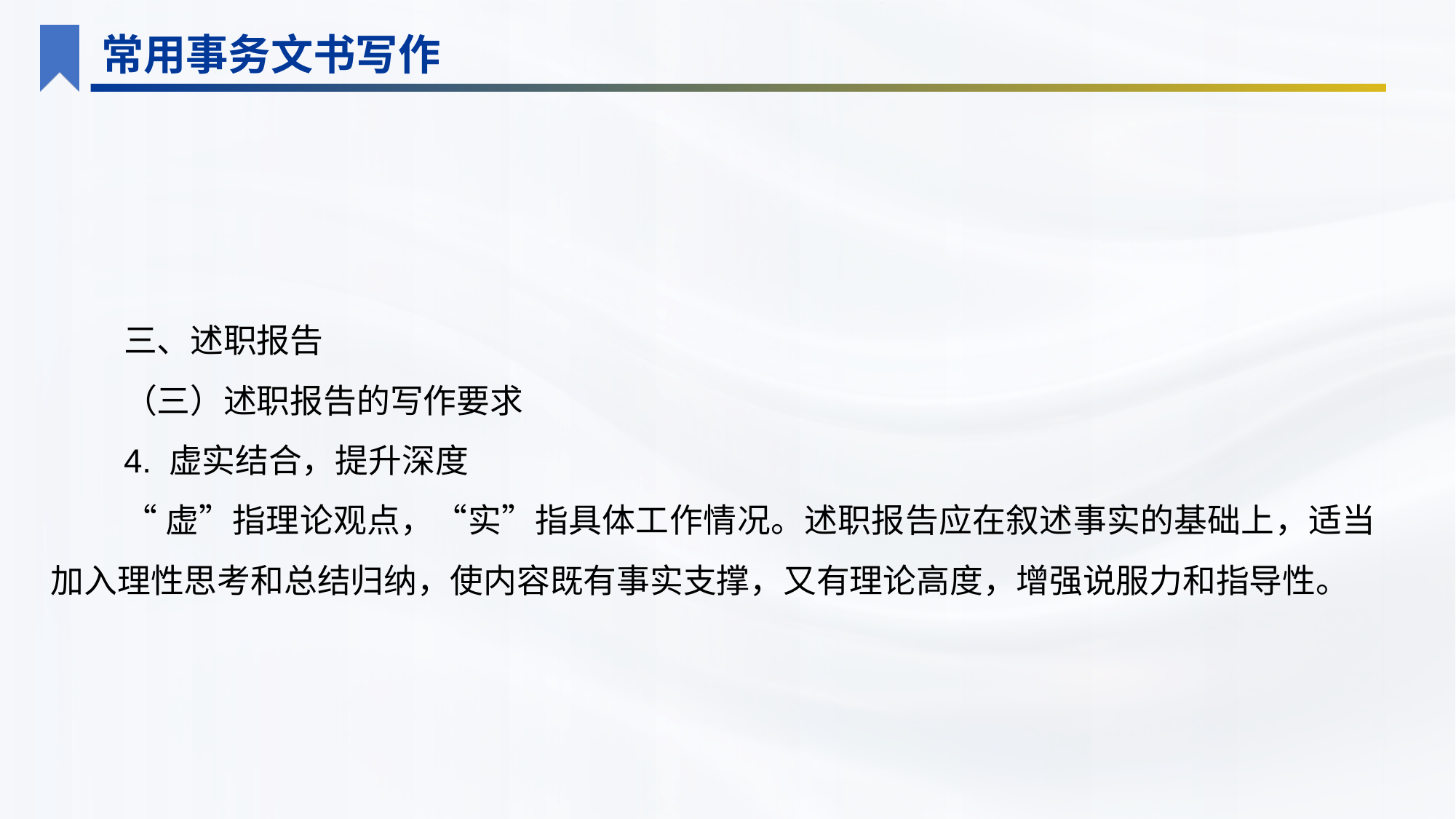

常用事务文书写作
三、述职报告
（三）述职报告的写作要求
4. 虚实结合，提升深度
“虚”指理论观点，“实”指具体工作情况。述职报告应在叙述事实的基础上，适当加入理性思考和总结归纳，使内容既有事实支撑，又有理论高度，增强说服力和指导性。